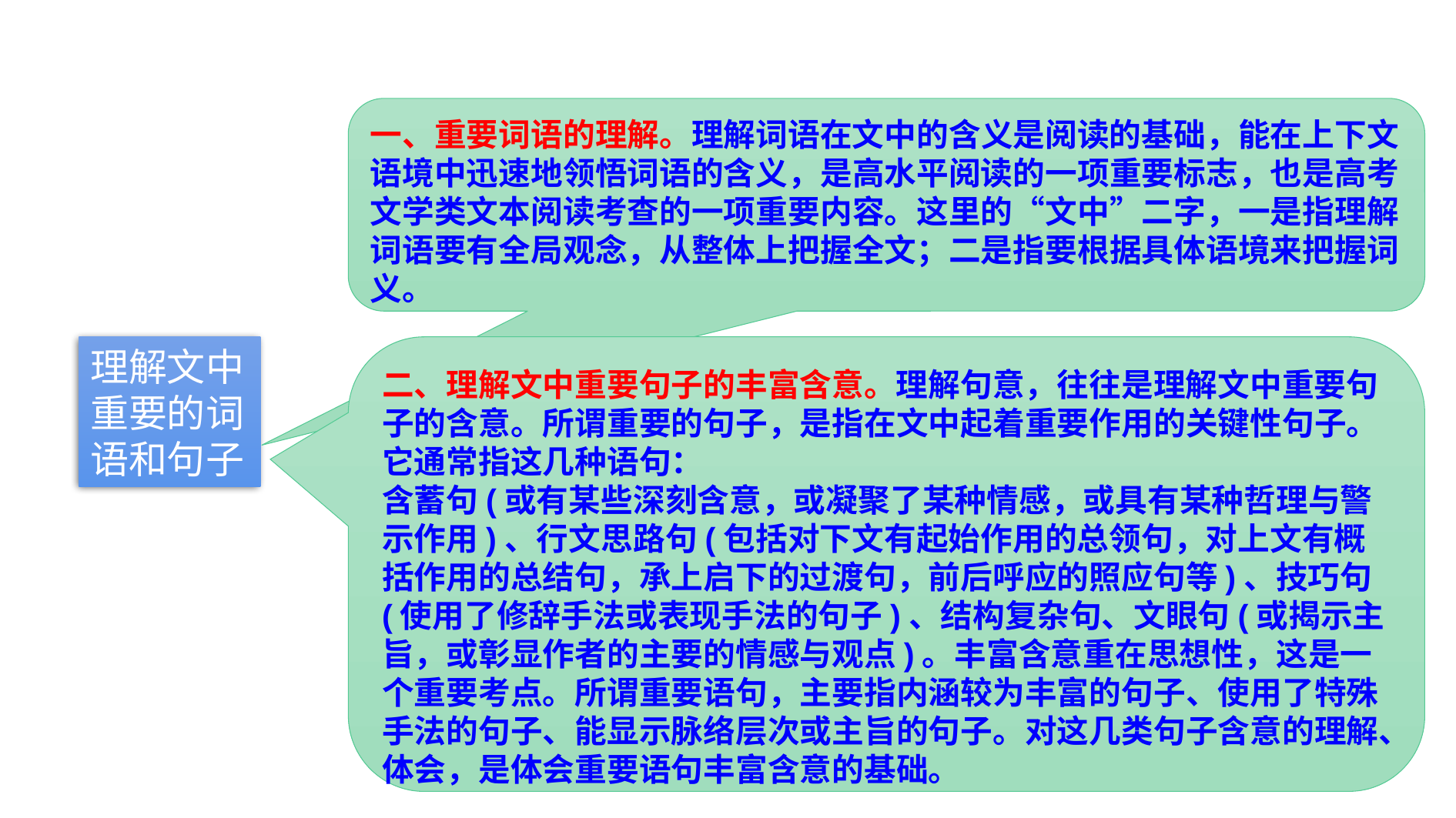

一、重要词语的理解。理解词语在文中的含义是阅读的基础，能在上下文语境中迅速地领悟词语的含义，是高水平阅读的一项重要标志，也是高考文学类文本阅读考查的一项重要内容。这里的“文中”二字，一是指理解词语要有全局观念，从整体上把握全文；二是指要根据具体语境来把握词义。
二、理解文中重要句子的丰富含意。理解句意，往往是理解文中重要句子的含意。所谓重要的句子，是指在文中起着重要作用的关键性句子。它通常指这几种语句：
含蓄句(或有某些深刻含意，或凝聚了某种情感，或具有某种哲理与警示作用)、行文思路句(包括对下文有起始作用的总领句，对上文有概括作用的总结句，承上启下的过渡句，前后呼应的照应句等)、技巧句(使用了修辞手法或表现手法的句子)、结构复杂句、文眼句(或揭示主旨，或彰显作者的主要的情感与观点)。丰富含意重在思想性，这是一个重要考点。所谓重要语句，主要指内涵较为丰富的句子、使用了特殊手法的句子、能显示脉络层次或主旨的句子。对这几类句子含意的理解、体会，是体会重要语句丰富含意的基础。
理解文中重要的词语和句子